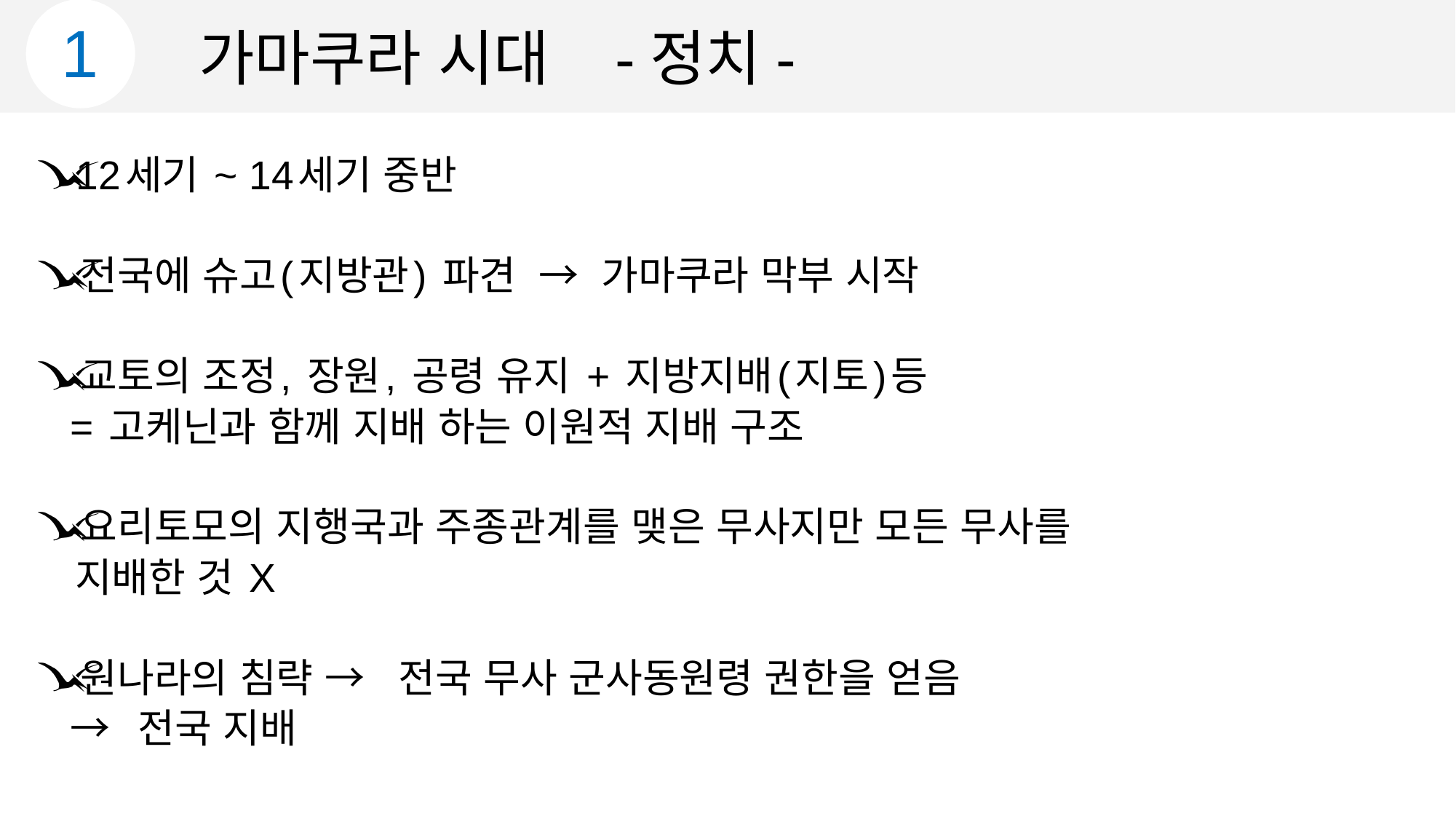

1
가마쿠라 시대   -정치-
 12세기 ~ 14세기 중반

 전국에 슈고(지방관) 파견  →  가마쿠라 막부 시작

 교토의 조정, 장원, 공령 유지 + 지방지배(지토)등
   = 고케닌과 함께 지배 하는 이원적 지배 구조

 요리토모의 지행국과 주종관계를 맺은 무사지만 모든 무사를
   지배한 것 X

 원나라의 침략 →   전국 무사 군사동원령 권한을 얻음
   →  전국 지배